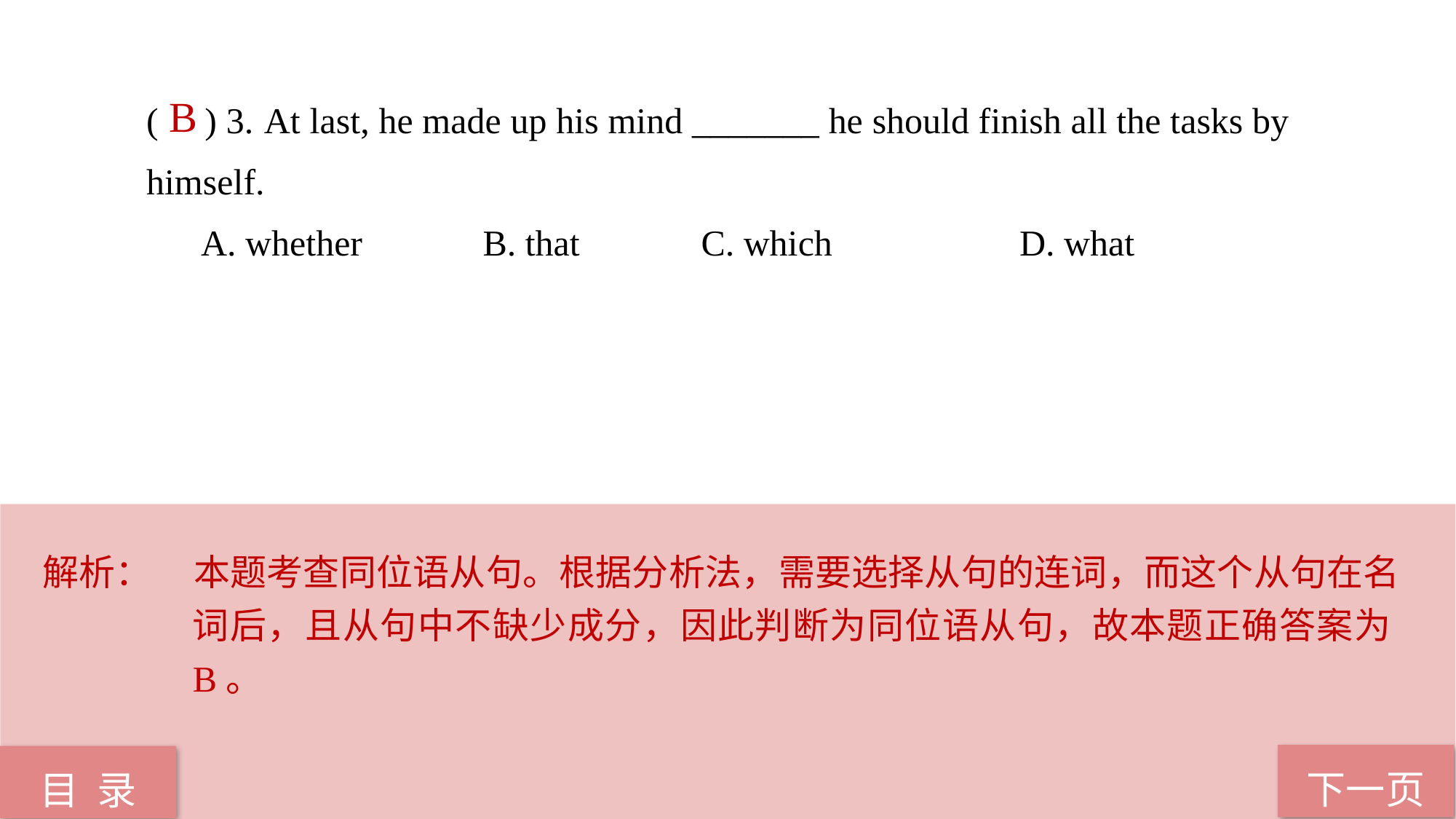

(     ) 3.	 At last, he made up his mind _______ he should finish all the tasks by 	himself.
A. whether		 B. that		 C. which 		D. what
  B
解析：	本题考查同位语从句。根据分析法，需要选择从句的连词，而这个从句在名词后，且从句中不缺少成分，因此判断为同位语从句，故本题正确答案为B。